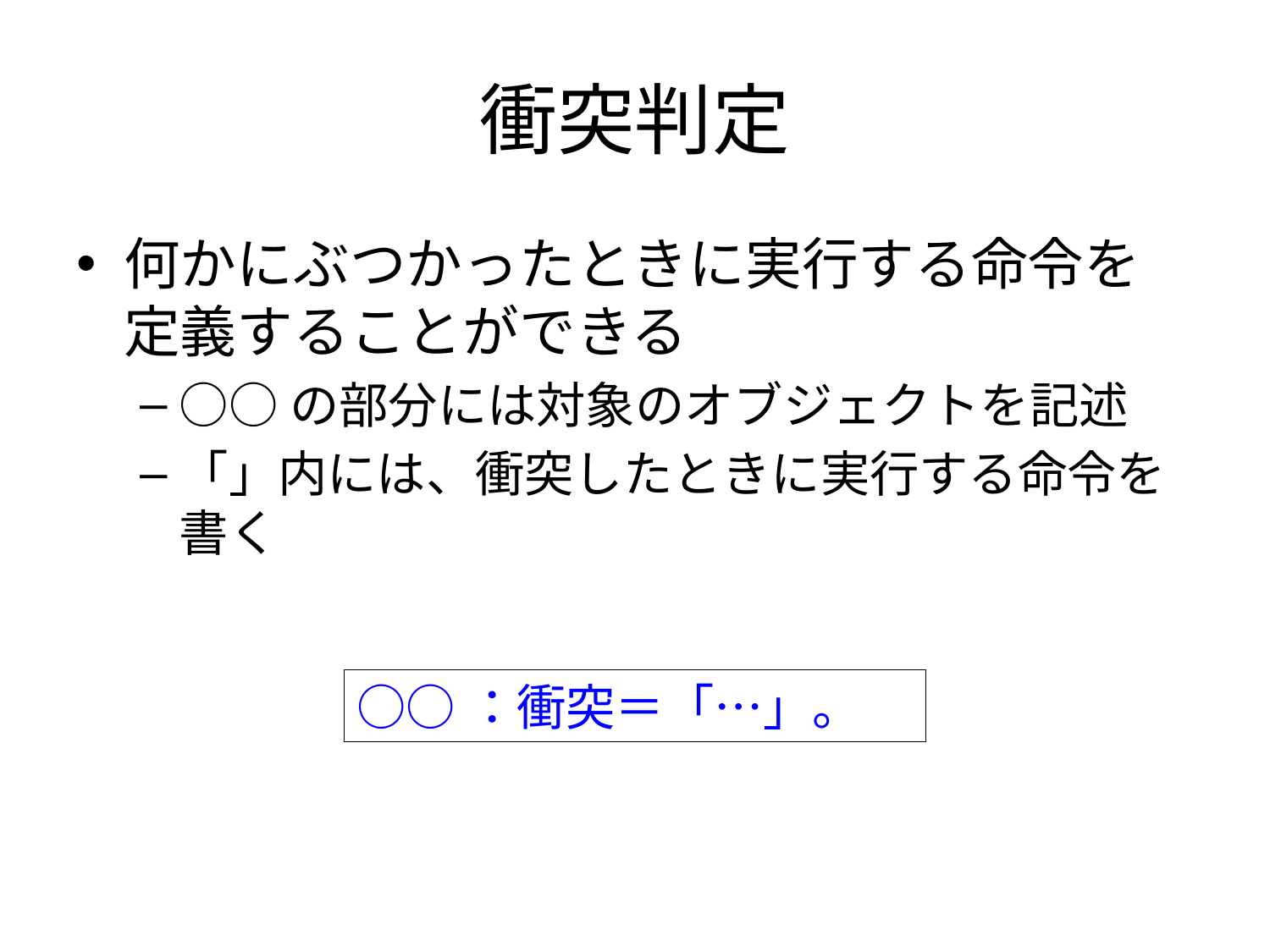

# 衝突判定
何かにぶつかったときに実行する命令を定義することができる
○○の部分には対象のオブジェクトを記述
「」内には、衝突したときに実行する命令を書く
○○：衝突＝「…」。